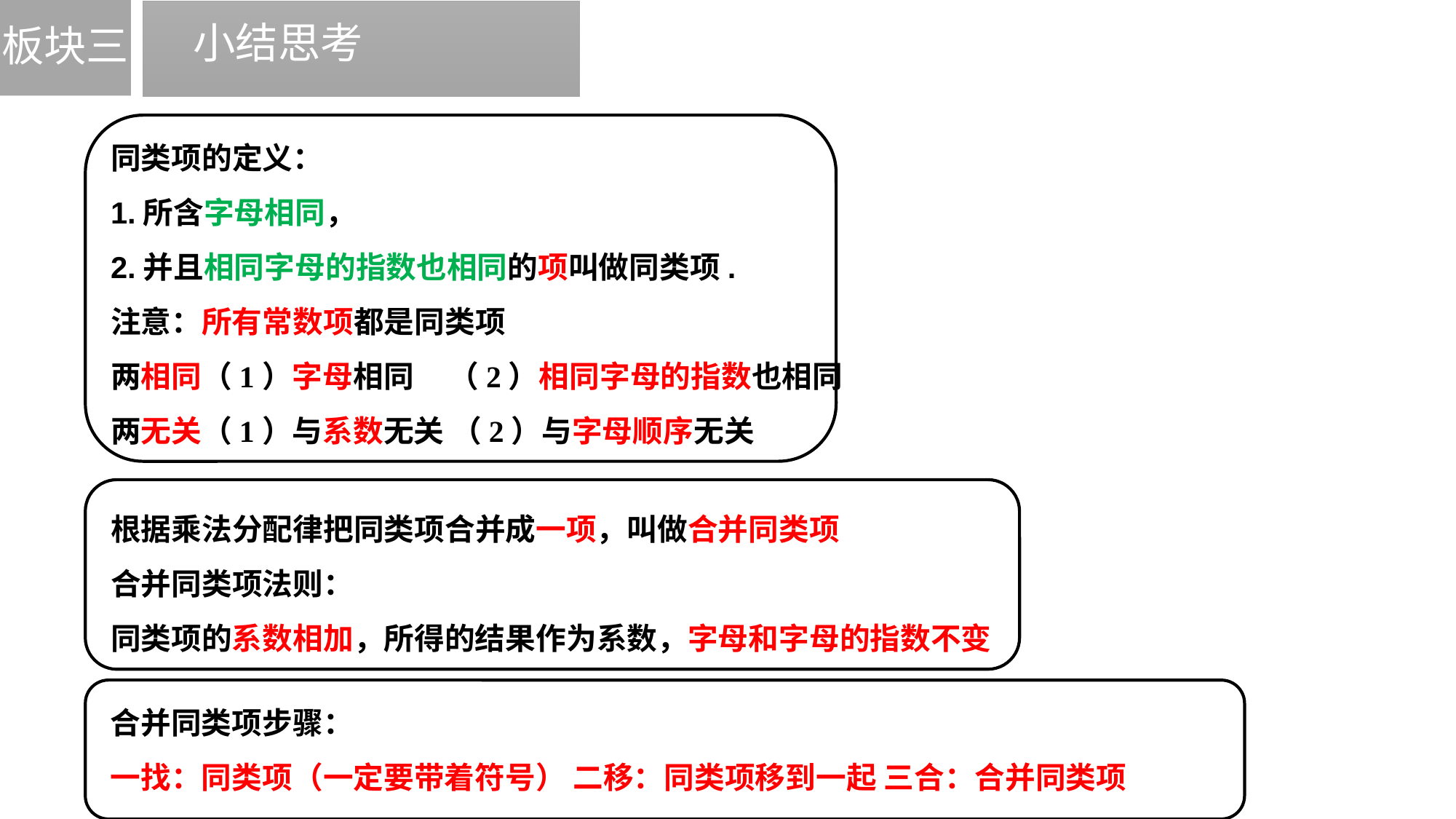

板块三
课后总结
小结思考

同类项的定义：
1.所含字母相同，
2.并且相同字母的指数也相同的项叫做同类项.
注意：所有常数项都是同类项
两相同（1）字母相同     （2）相同字母的指数也相同
两无关（1）与系数无关 （2）与字母顺序无关

根据乘法分配律把同类项合并成一项，叫做合并同类项
合并同类项法则：
同类项的系数相加，所得的结果作为系数，字母和字母的指数不变
合并同类项步骤：
一找：同类项（一定要带着符号） 二移：同类项移到一起 三合：合并同类项